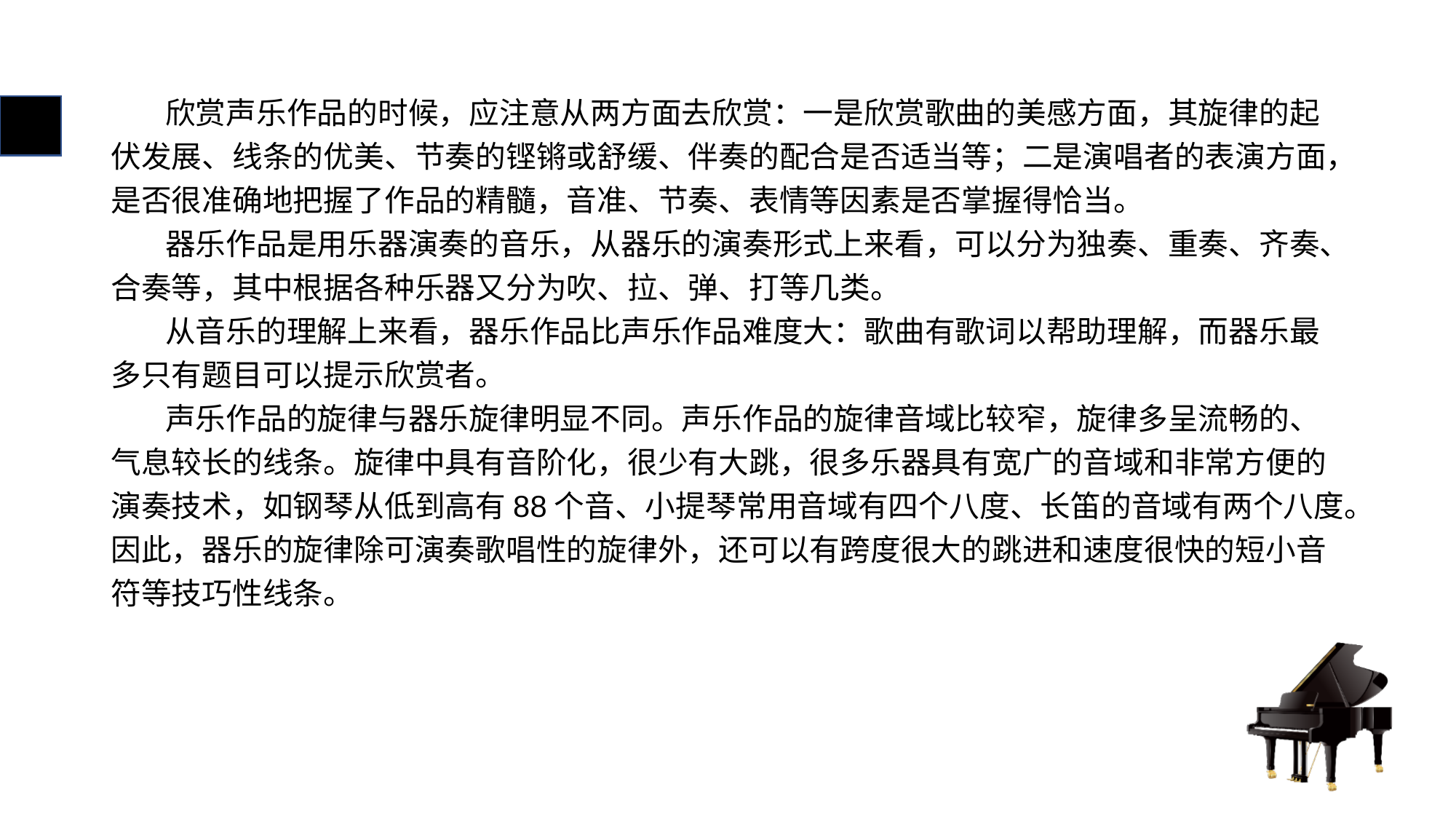

# 欣赏声乐作品的时候，应注意从两方面去欣赏：一是欣赏歌曲的美感方面，其旋律的起伏发展、线条的优美、节奏的铿锵或舒缓、伴奏的配合是否适当等；二是演唱者的表演方面，是否很准确地把握了作品的精髓，音准、节奏、表情等因素是否掌握得恰当。
       器乐作品是用乐器演奏的音乐，从器乐的演奏形式上来看，可以分为独奏、重奏、齐奏、合奏等，其中根据各种乐器又分为吹、拉、弹、打等几类。
       从音乐的理解上来看，器乐作品比声乐作品难度大：歌曲有歌词以帮助理解，而器乐最多只有题目可以提示欣赏者。
       声乐作品的旋律与器乐旋律明显不同。声乐作品的旋律音域比较窄，旋律多呈流畅的、气息较长的线条。旋律中具有音阶化，很少有大跳，很多乐器具有宽广的音域和非常方便的演奏技术，如钢琴从低到高有88个音、小提琴常用音域有四个八度、长笛的音域有两个八度。因此，器乐的旋律除可演奏歌唱性的旋律外，还可以有跨度很大的跳进和速度很快的短小音符等技巧性线条。